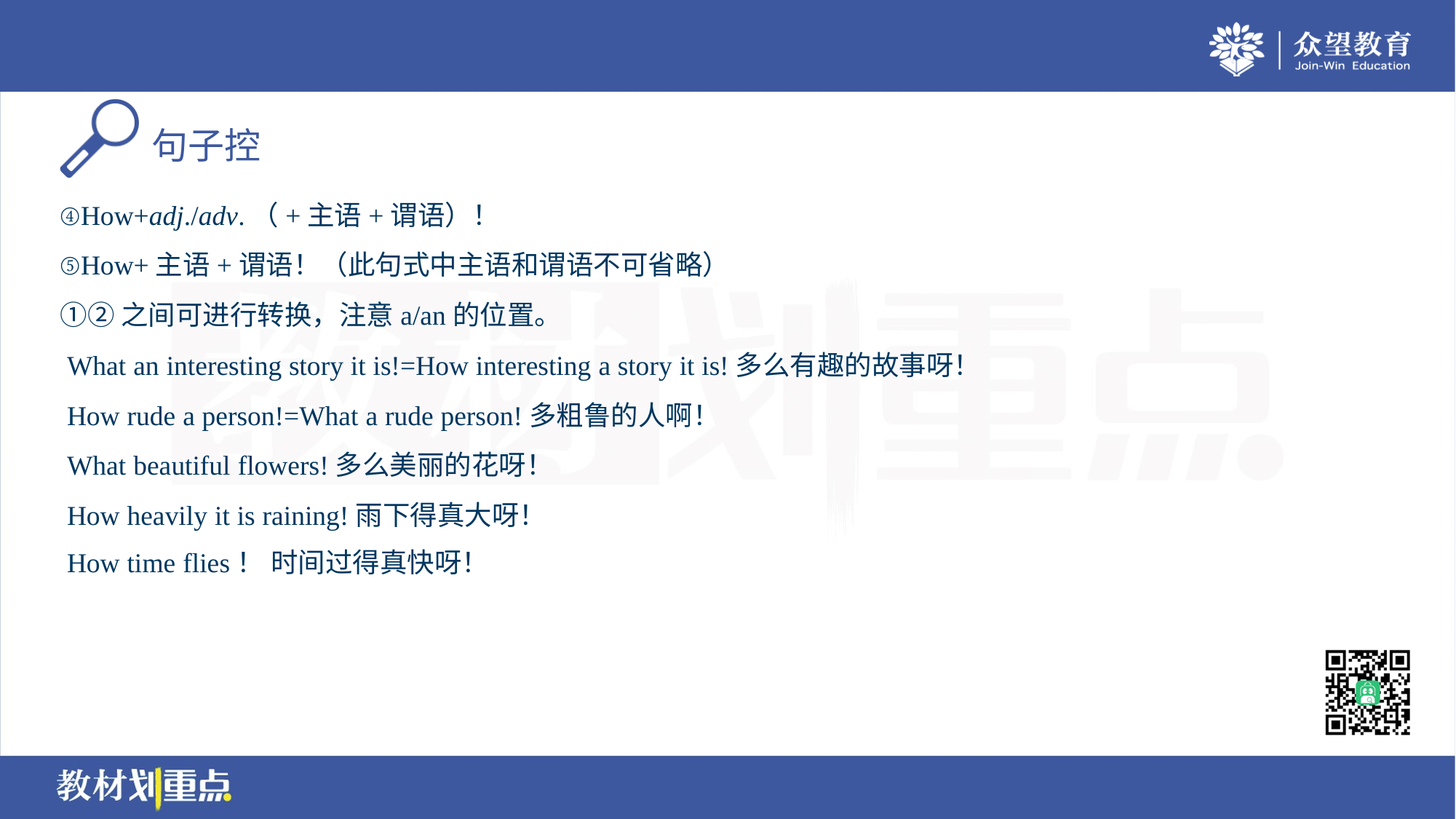

④How+adj./adv.（+主语+谓语）！
⑤How+主语+谓语！（此句式中主语和谓语不可省略）
①②之间可进行转换，注意a/an的位置。
 What an interesting story it is!=How interesting a story it is!多么有趣的故事呀！
 How rude a person!=What a rude person!多粗鲁的人啊！
 What beautiful flowers!多么美丽的花呀！
 How heavily it is raining!雨下得真大呀！
 How time flies！ 时间过得真快呀！